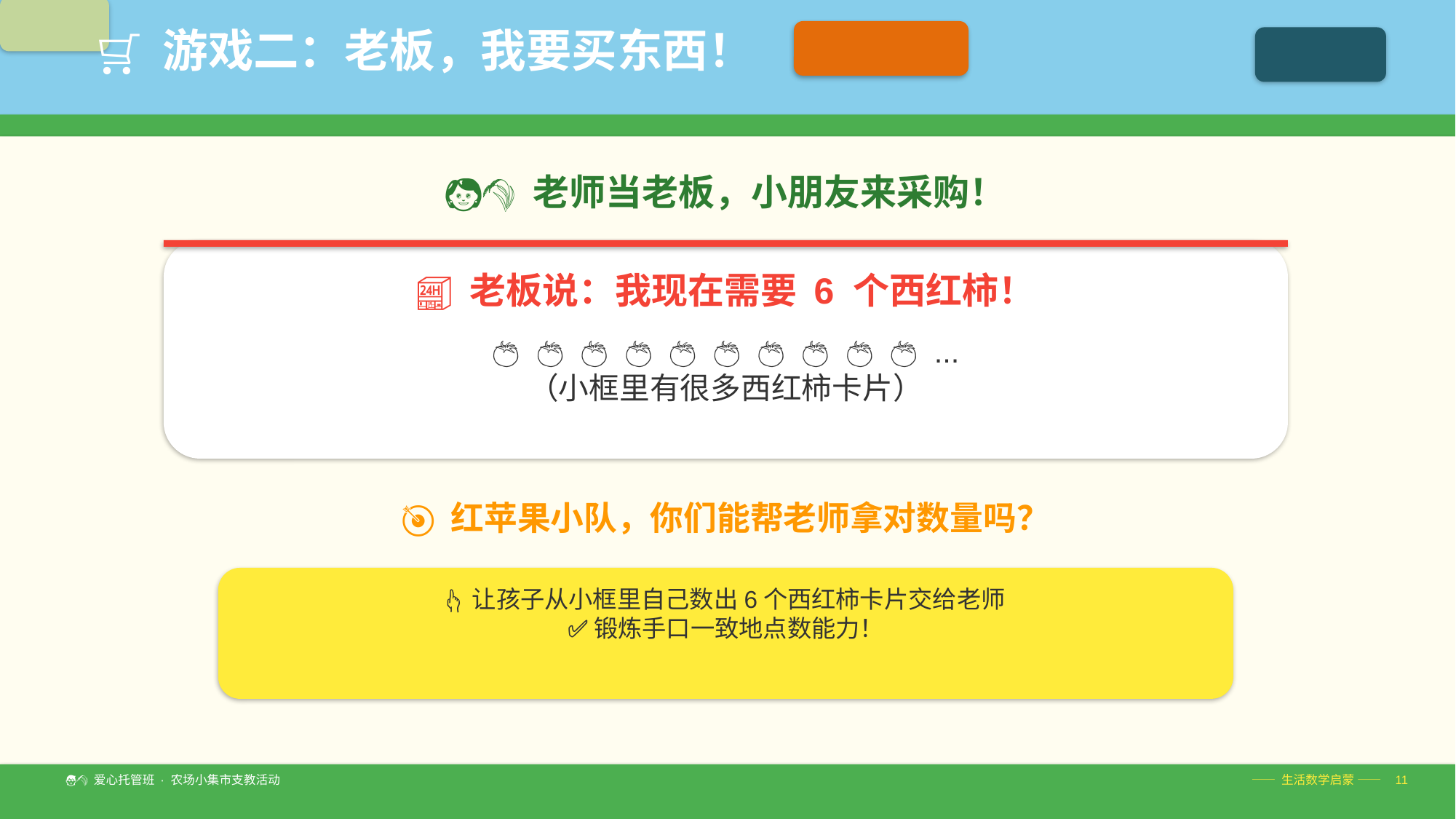

🛒 游戏二：老板，我要买东西！

👩‍🌾 老师当老板，小朋友来采购！

🏪 老板说：我现在需要 6 个西红柿！
🍅  🍅  🍅  🍅  🍅  🍅  🍅  🍅  🍅  🍅  ...
（小框里有很多西红柿卡片）
🎯 红苹果小队，你们能帮老师拿对数量吗？

👆 让孩子从小框里自己数出6个西红柿卡片交给老师
✅ 锻炼手口一致地点数能力！

🧑‍🌾 爱心托管班 · 农场小集市支教活动
—— 生活数学启蒙 ——    11